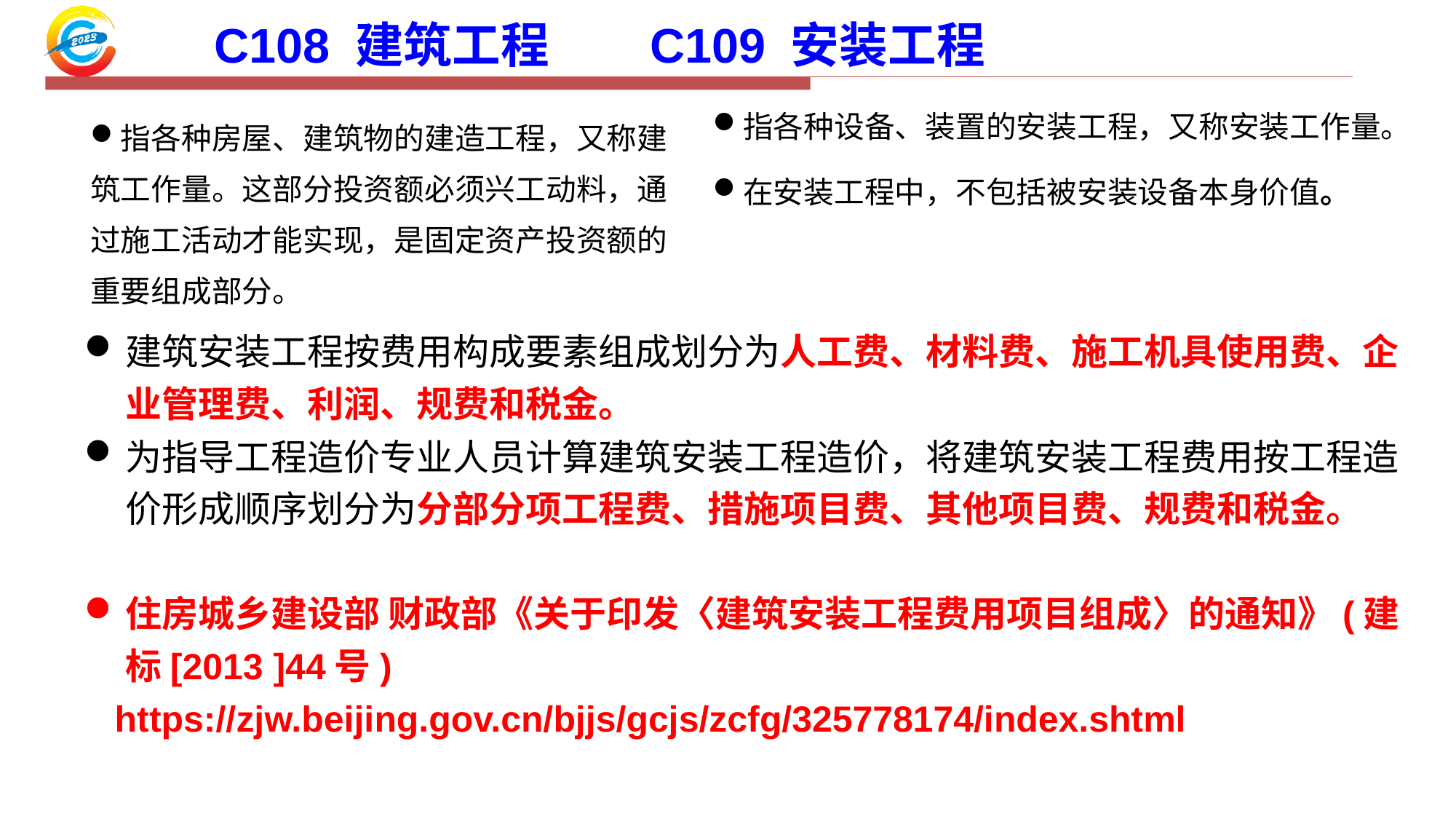

# C108 建筑工程        C109 安装工程
指各种房屋、建筑物的建造工程，又称建筑工作量。这部分投资额必须兴工动料，通过施工活动才能实现，是固定资产投资额的重要组成部分。
指各种设备、装置的安装工程，又称安装工作量。
在安装工程中，不包括被安装设备本身价值。
建筑安装工程按费用构成要素组成划分为人工费、材料费、施工机具使用费、企业管理费、利润、规费和税金。
为指导工程造价专业人员计算建筑安装工程造价，将建筑安装工程费用按工程造价形成顺序划分为分部分项工程费、措施项目费、其他项目费、规费和税金。

住房城乡建设部 财政部《关于印发〈建筑安装工程费用项目组成〉的通知》(建标[2013 ]44号)
   https://zjw.beijing.gov.cn/bjjs/gcjs/zcfg/325778174/index.shtml